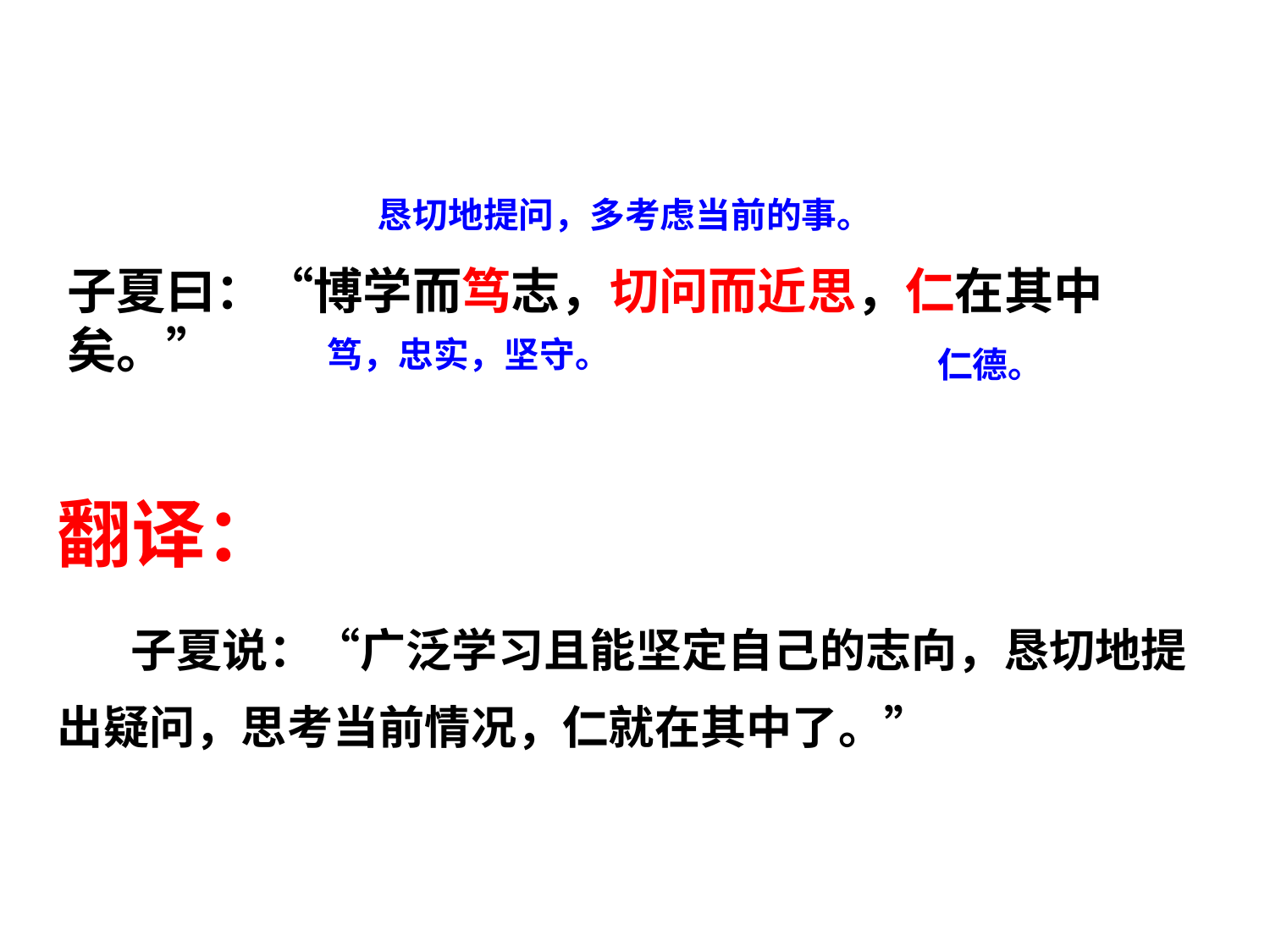

恳切地提问，多考虑当前的事。
子夏曰：“博学而笃志，切问而近思，仁在其中矣。”
笃，忠实，坚守。
仁德。
翻译：
      子夏说：“广泛学习且能坚定自己的志向，恳切地提出疑问，思考当前情况，仁就在其中了。”